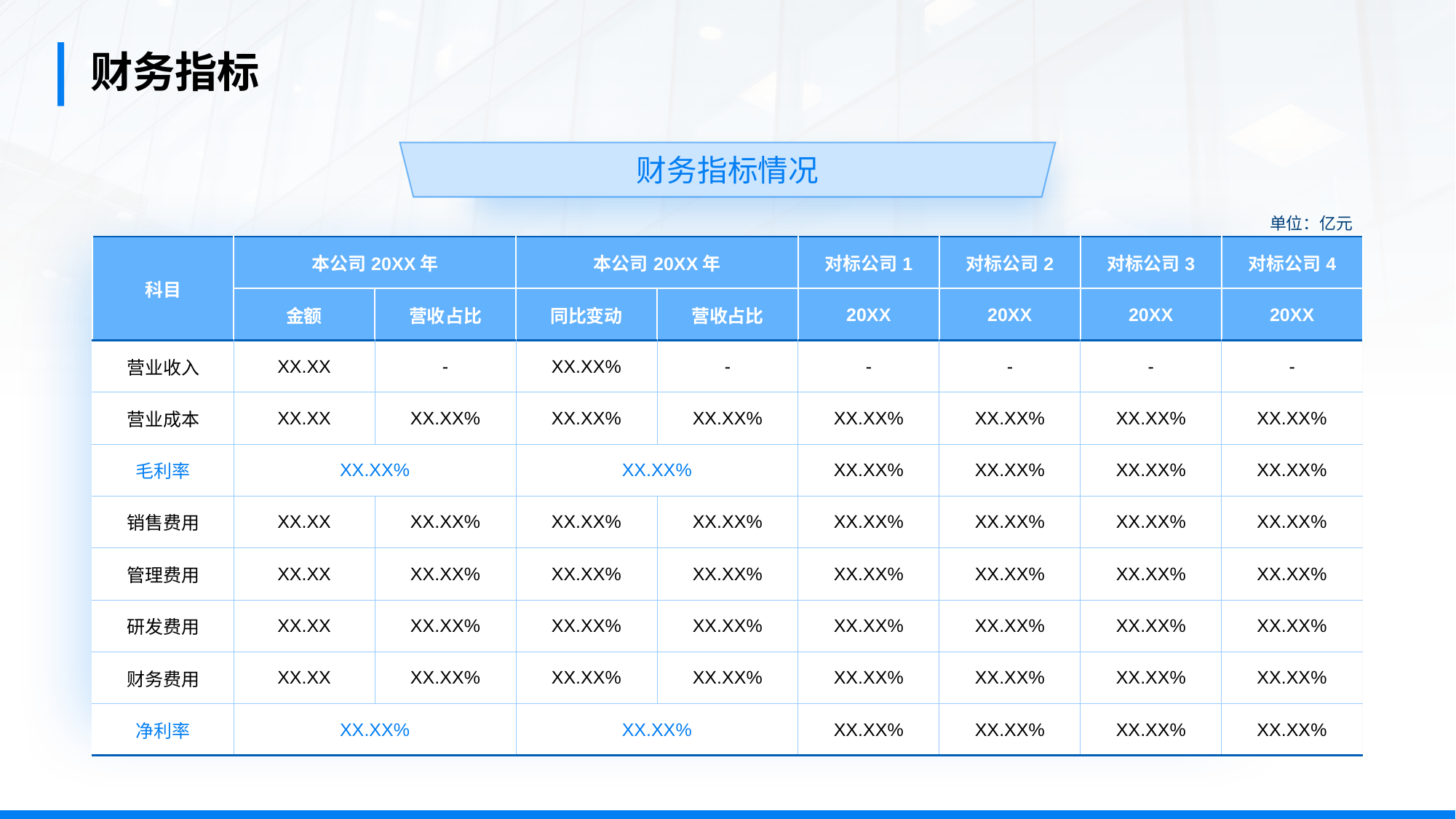

财务指标

财务指标情况
单位：亿元
| 科目 | 本公司20XX年 |  | 本公司20XX年 |  | 对标公司1 | 对标公司2 | 对标公司3 | 对标公司4 |
| --- | --- | --- | --- | --- | --- | --- | --- | --- |
|  | 金额 | 营收占比 | 同比变动 | 营收占比 | 20XX | 20XX | 20XX | 20XX |
| 营业收入 | XX.XX | - | XX.XX% | - | - | - | - | - |
| 营业成本 | XX.XX | XX.XX% | XX.XX% | XX.XX% | XX.XX% | XX.XX% | XX.XX% | XX.XX% |
| 毛利率 | XX.XX% |  | XX.XX% |  | XX.XX% | XX.XX% | XX.XX% | XX.XX% |
| 销售费用 | XX.XX | XX.XX% | XX.XX% | XX.XX% | XX.XX% | XX.XX% | XX.XX% | XX.XX% |
| 管理费用 | XX.XX | XX.XX% | XX.XX% | XX.XX% | XX.XX% | XX.XX% | XX.XX% | XX.XX% |
| 研发费用 | XX.XX | XX.XX% | XX.XX% | XX.XX% | XX.XX% | XX.XX% | XX.XX% | XX.XX% |
| 财务费用 | XX.XX | XX.XX% | XX.XX% | XX.XX% | XX.XX% | XX.XX% | XX.XX% | XX.XX% |
| 净利率 | XX.XX% |  | XX.XX% |  | XX.XX% | XX.XX% | XX.XX% | XX.XX% |